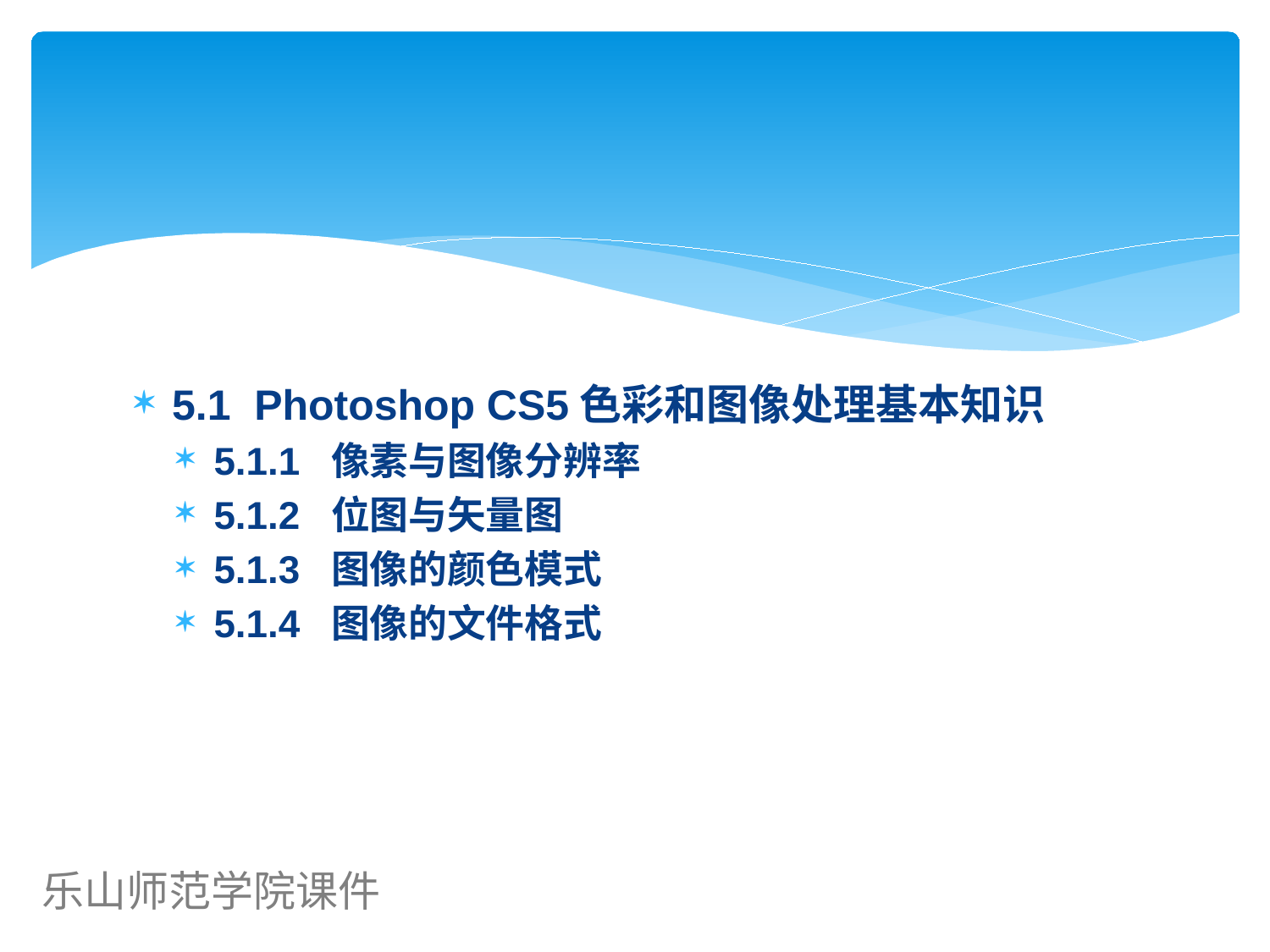

#
5.1  Photoshop CS5色彩和图像处理基本知识
5.1.1  像素与图像分辨率
5.1.2  位图与矢量图
5.1.3  图像的颜色模式
5.1.4  图像的文件格式